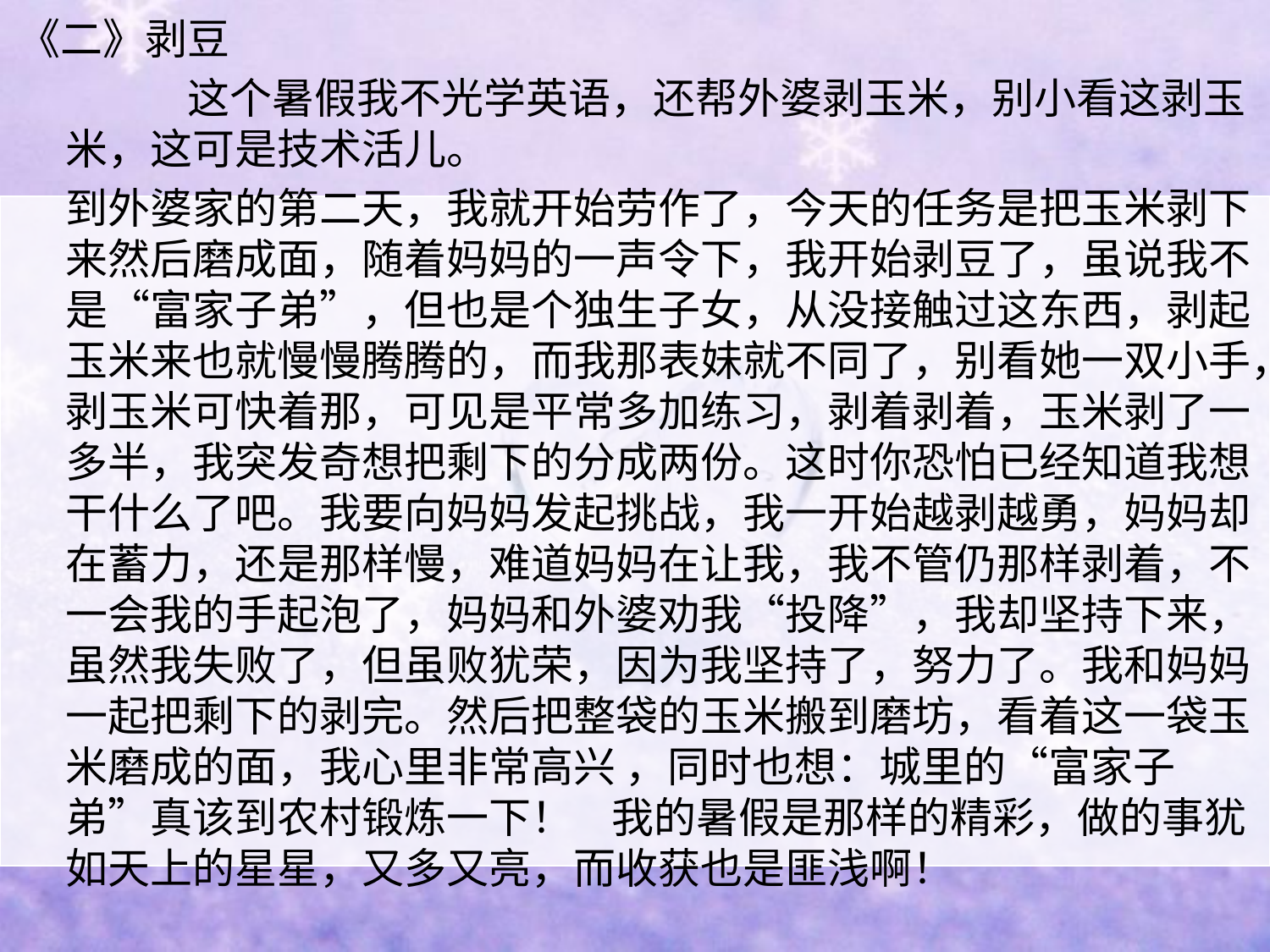

《二》剥豆
　　　　这个暑假我不光学英语，还帮外婆剥玉米，别小看这剥玉米，这可是技术活儿。
    到外婆家的第二天，我就开始劳作了，今天的任务是把玉米剥下来然后磨成面，随着妈妈的一声令下，我开始剥豆了，虽说我不是“富家子弟”，但也是个独生子女，从没接触过这东西，剥起玉米来也就慢慢腾腾的，而我那表妹就不同了，别看她一双小手，剥玉米可快着那，可见是平常多加练习，剥着剥着，玉米剥了一多半，我突发奇想把剩下的分成两份。这时你恐怕已经知道我想干什么了吧。我要向妈妈发起挑战，我一开始越剥越勇，妈妈却在蓄力，还是那样慢，难道妈妈在让我，我不管仍那样剥着，不一会我的手起泡了，妈妈和外婆劝我“投降”，我却坚持下来，虽然我失败了，但虽败犹荣，因为我坚持了，努力了。我和妈妈一起把剩下的剥完。然后把整袋的玉米搬到磨坊，看着这一袋玉米磨成的面，我心里非常高兴 ，同时也想：城里的“富家子弟”真该到农村锻炼一下！    我的暑假是那样的精彩，做的事犹如天上的星星，又多又亮，而收获也是匪浅啊！